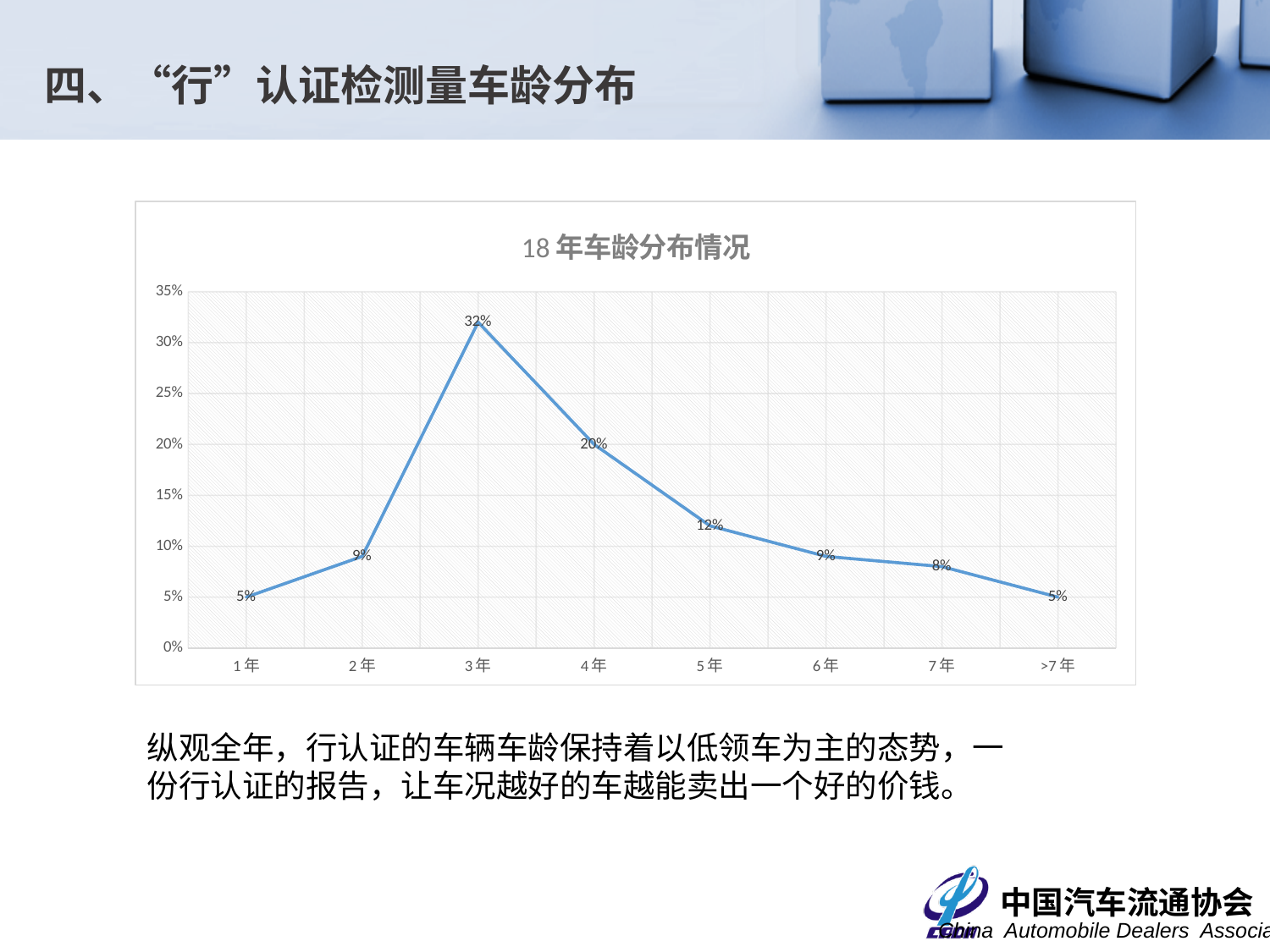

四、“行”认证检测量车龄分布

### Chart: 18年车龄分布情况

| Category | 占比 |
|---|---|
| 1年 | 0.05 |
| 2年 | 0.09 |
| 3年 | 0.32 |
| 4年 | 0.2 |
| 5年 | 0.12 |
| 6年 | 0.09 |
| 7年 | 0.08 |
| >7年 | 0.05 |
纵观全年，行认证的车辆车龄保持着以低领车为主的态势，一份行认证的报告，让车况越好的车越能卖出一个好的价钱。